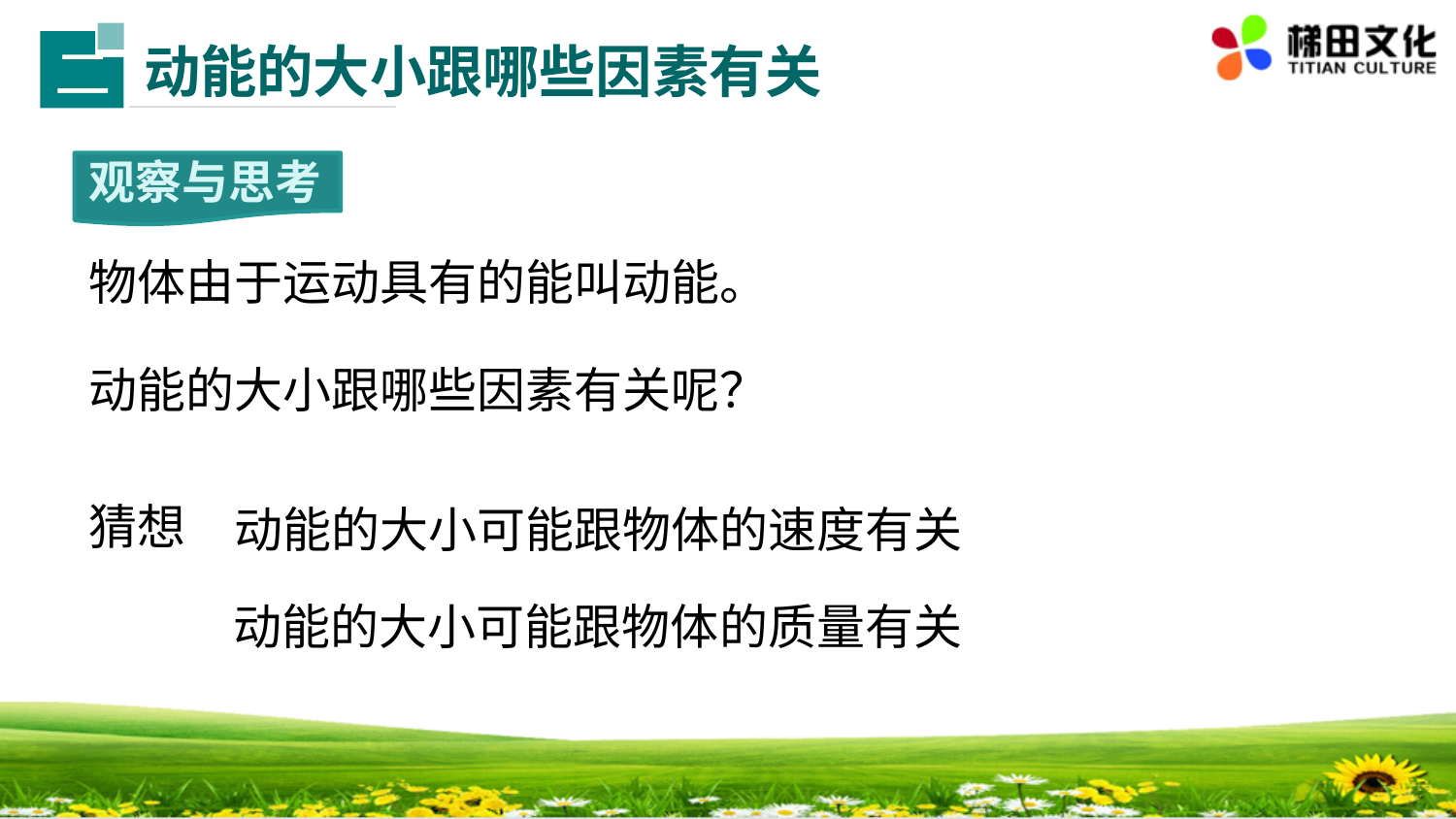

动能的大小跟哪些因素有关
二

观察与思考

物体由于运动具有的能叫动能。
动能的大小跟哪些因素有关呢？
猜想
动能的大小可能跟物体的速度有关
动能的大小可能跟物体的质量有关